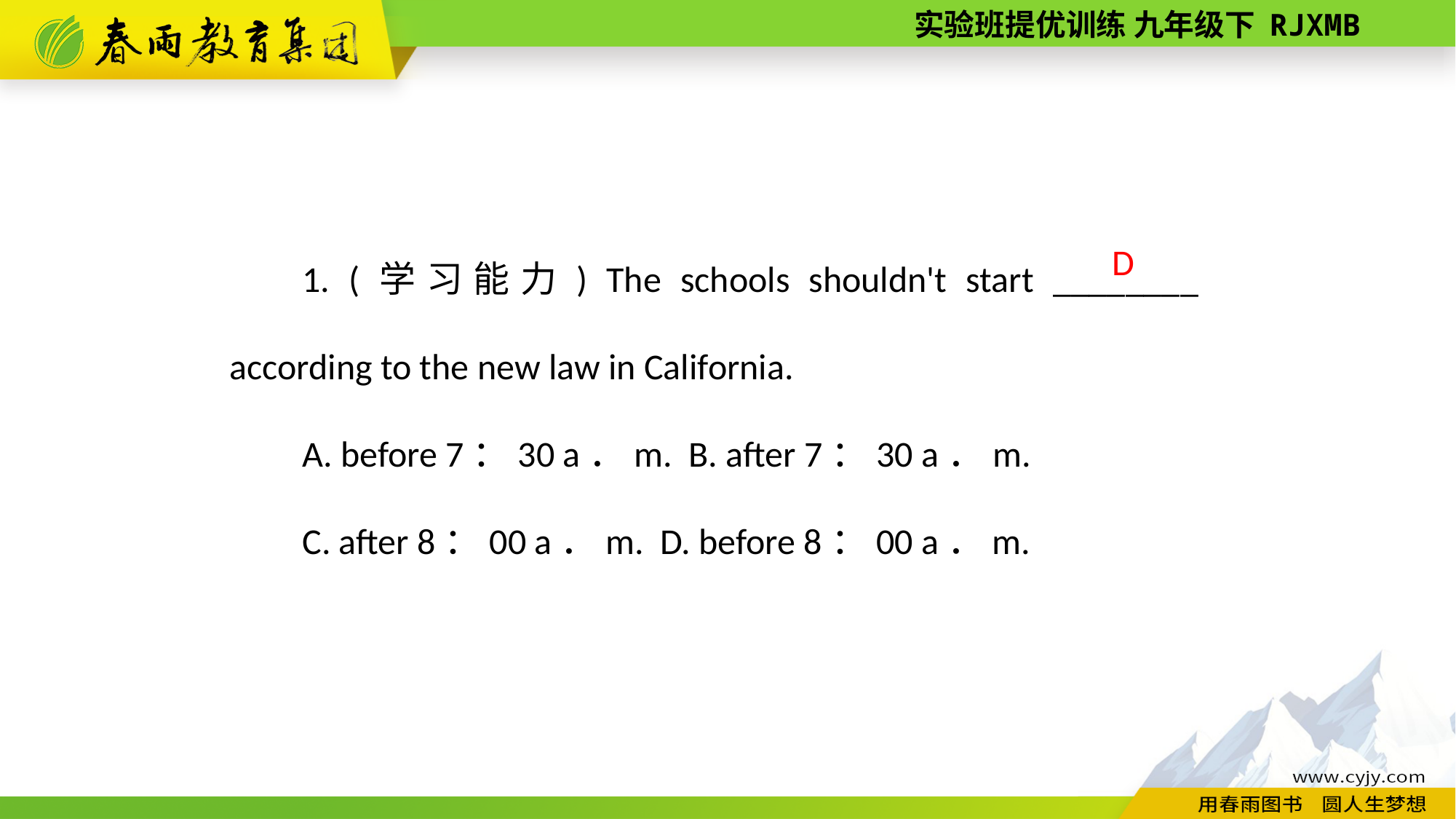

1. (学习能力) The schools shouldn't start ________ according to the new law in California.
A. before 7：30 a．m.  B. after 7：30 a．m.
C. after 8：00 a．m.  D. before 8：00 a．m.
 D